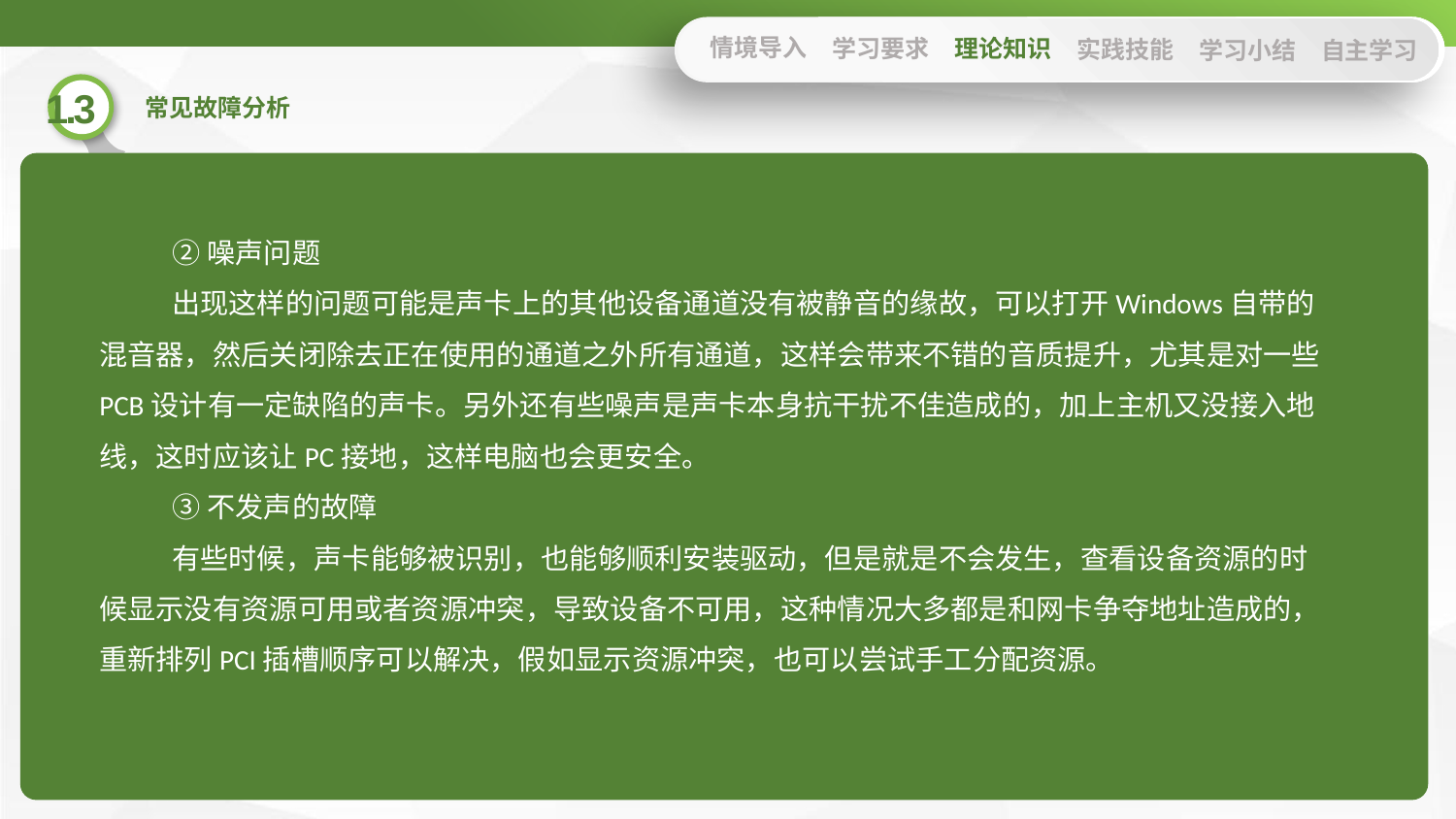

情境导入
学习要求
理论知识
实践技能
学习小结
自主学习
②噪声问题
出现这样的问题可能是声卡上的其他设备通道没有被静音的缘故，可以打开Windows自带的混音器，然后关闭除去正在使用的通道之外所有通道，这样会带来不错的音质提升，尤其是对一些PCB设计有一定缺陷的声卡。另外还有些噪声是声卡本身抗干扰不佳造成的，加上主机又没接入地线，这时应该让PC接地，这样电脑也会更安全。
③不发声的故障
有些时候，声卡能够被识别，也能够顺利安装驱动，但是就是不会发生，查看设备资源的时候显示没有资源可用或者资源冲突，导致设备不可用，这种情况大多都是和网卡争夺地址造成的，重新排列PCI插槽顺序可以解决，假如显示资源冲突，也可以尝试手工分配资源。